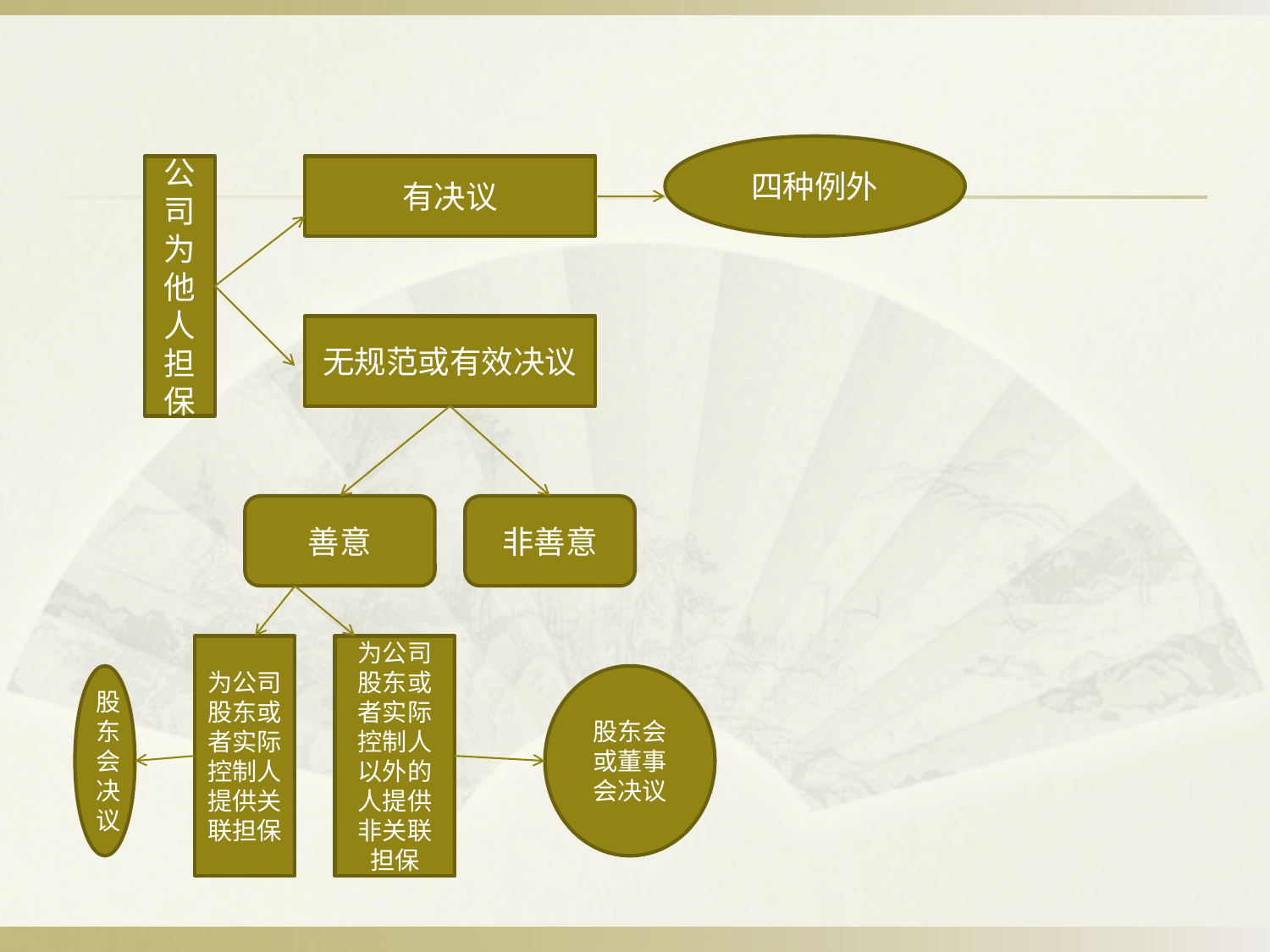

四种例外
公司为他人担保
有决议
无规范或有效决议
善意
非善意
为公司股东或者实际控制人提供关联担保
为公司股东或者实际控制人以外的人提供非关联担保
股东会决议
股东会或董事会决议